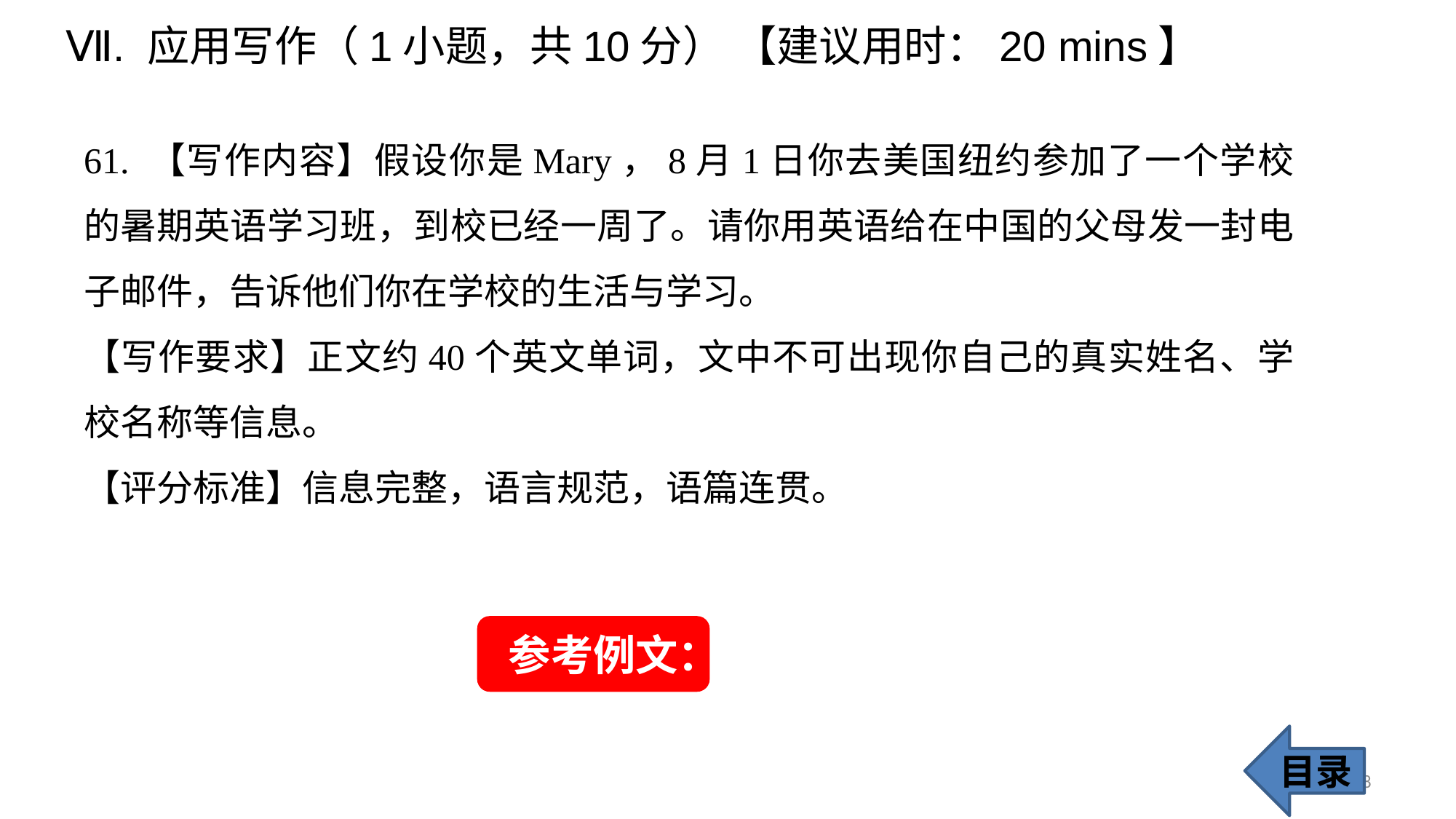

Ⅶ. 应用写作（1小题，共10分） 【建议用时：20 mins】
61. 【写作内容】假设你是Mary，8月1日你去美国纽约参加了一个学校的暑期英语学习班，到校已经一周了。请你用英语给在中国的父母发一封电子邮件，告诉他们你在学校的生活与学习。
【写作要求】正文约40个英文单词，文中不可出现你自己的真实姓名、学校名称等信息。
【评分标准】信息完整，语言规范，语篇连贯。
参考例文：
目录
58